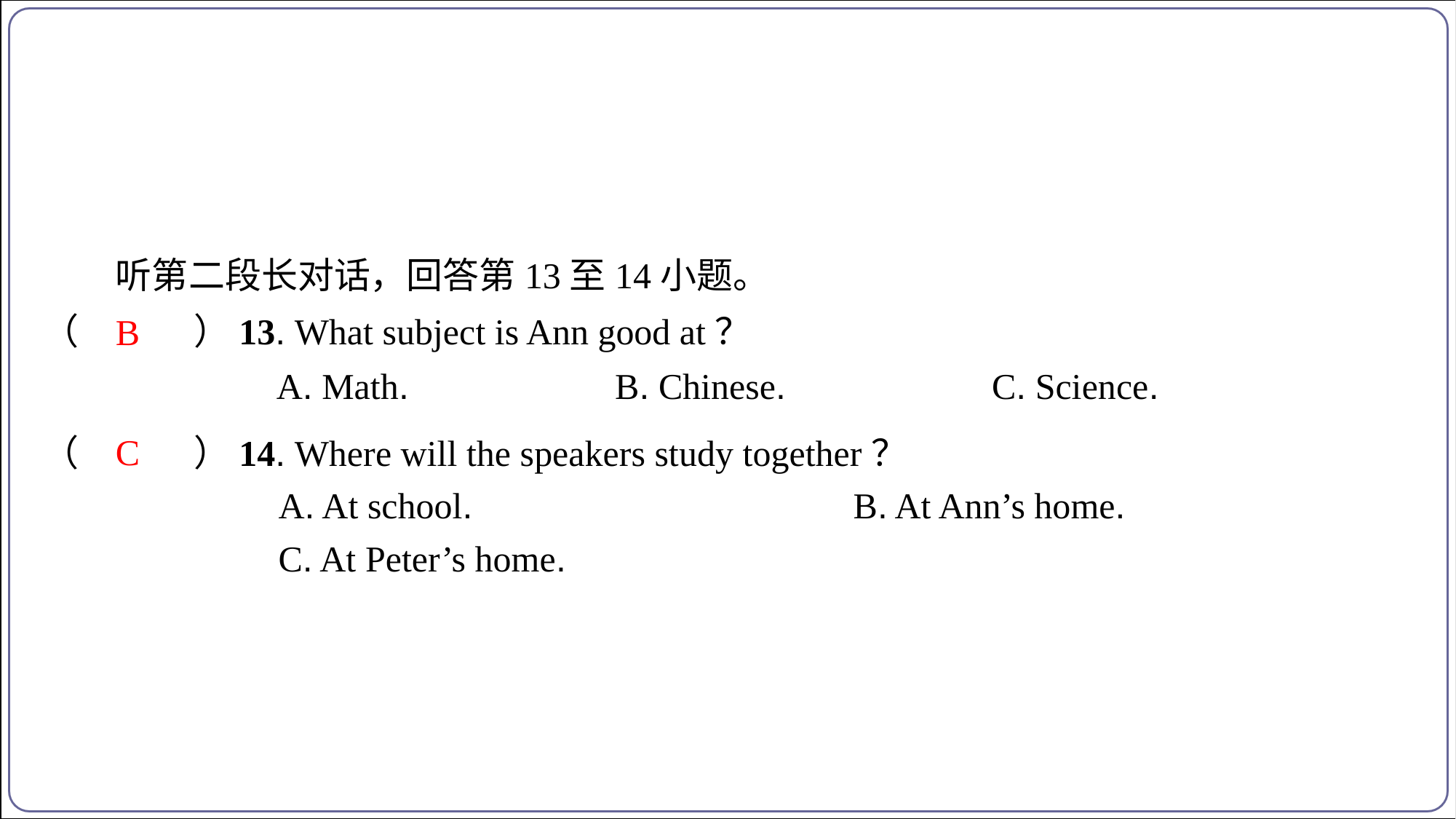

听第二段长对话，回答第13至14小题。
（　B　）13. What subject is Ann good at？
B
| A. Math. | B. Chinese. | C. Science. |
| --- | --- | --- |
C
（　C　）14. Where will the speakers study together？
| A. At school. | B. At Ann’s home. |
| --- | --- |
| C. At Peter’s home. |  |